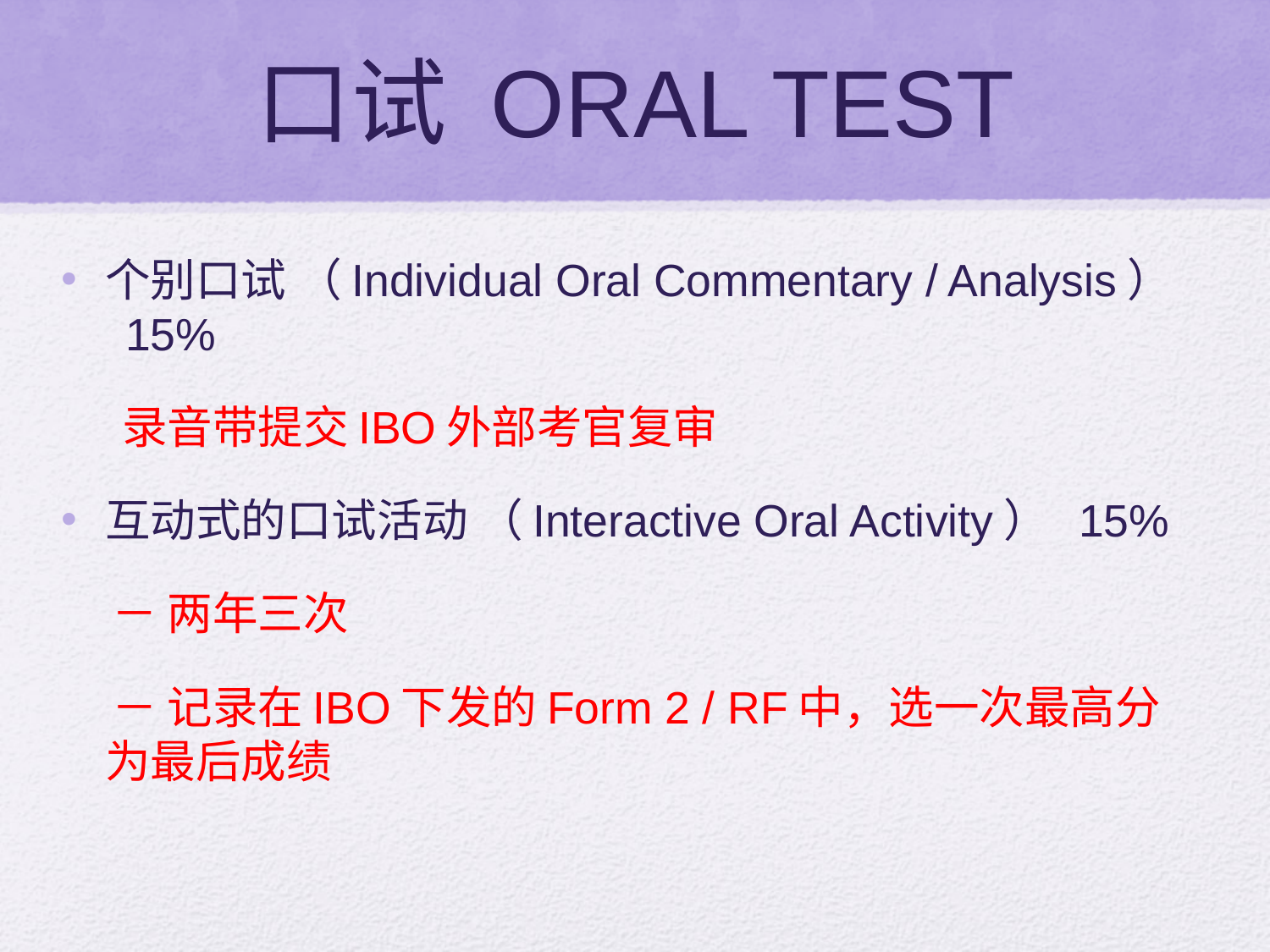

# 口试 ORAL TEST
个别口试 （Individual Oral Commentary / Analysis）  15%
     录音带提交IBO外部考官复审
互动式的口试活动 （Interactive Oral Activity）  15%
    － 两年三次
    － 记录在IBO下发的Form 2 / RF中，选一次最高分为最后成绩